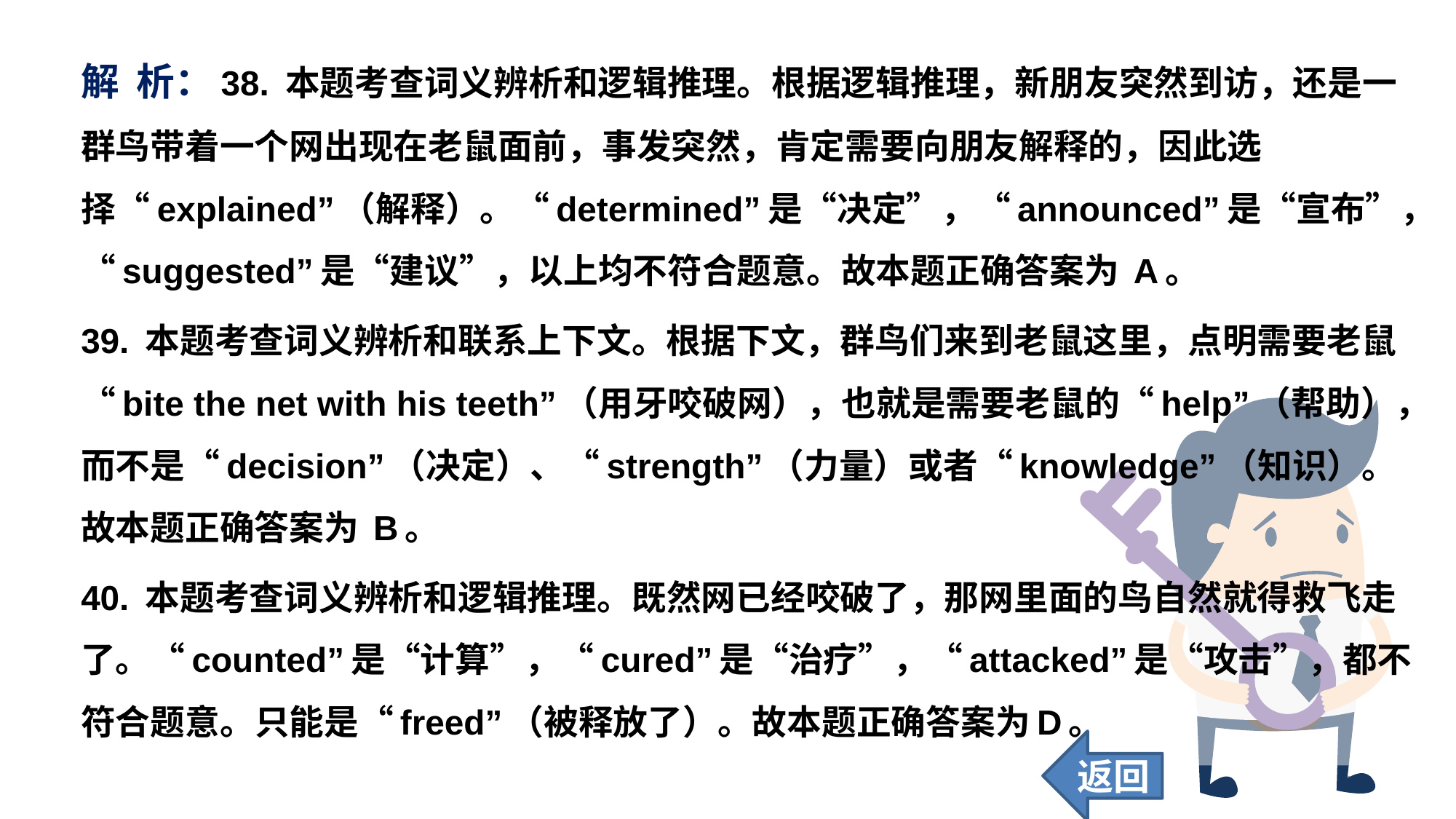

解  析：38. 本题考查词义辨析和逻辑推理。根据逻辑推理，新朋友突然到访，还是一群鸟带着一个网出现在老鼠面前，事发突然，肯定需要向朋友解释的，因此选择“explained”（解释）。“determined”是“决定”，“announced”是“宣布”，“suggested”是“建议”，以上均不符合题意。故本题正确答案为 A。
39. 本题考查词义辨析和联系上下文。根据下文，群鸟们来到老鼠这里，点明需要老鼠“bite the net with his teeth”（用牙咬破网），也就是需要老鼠的“help”（帮助），而不是“decision”（决定）、“strength”（力量）或者“knowledge”（知识）。故本题正确答案为 B。
40. 本题考查词义辨析和逻辑推理。既然网已经咬破了，那网里面的鸟自然就得救飞走了。“counted”是“计算”，“cured”是“治疗”，“attacked”是“攻击”，都不符合题意。只能是“freed”（被释放了）。故本题正确答案为D。

返回
117